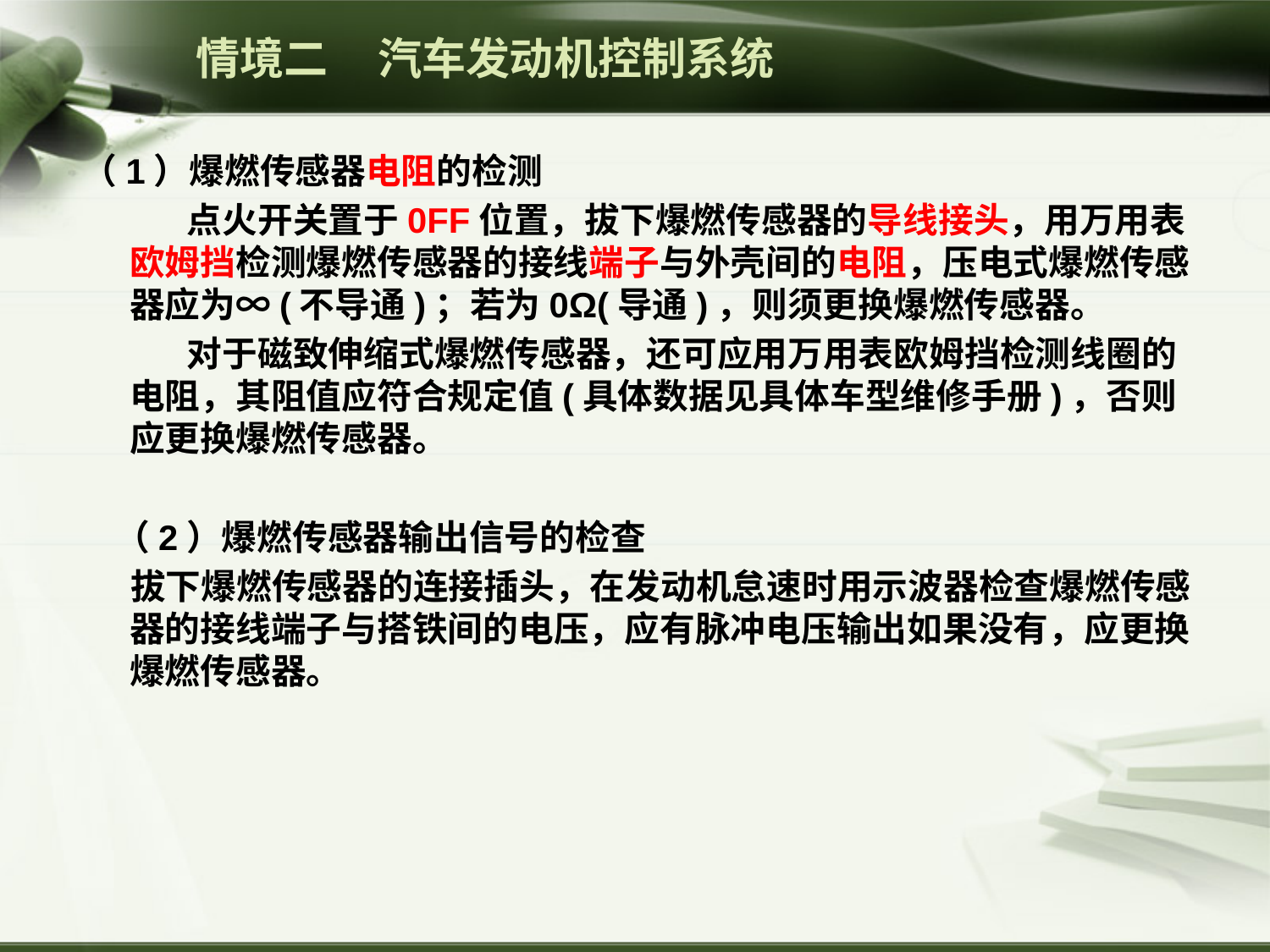

情境二     汽车发动机控制系统
（1）爆燃传感器电阻的检测
            点火开关置于0FF位置，拔下爆燃传感器的导线接头，用万用表欧姆挡检测爆燃传感器的接线端子与外壳间的电阻，压电式爆燃传感器应为∞(不导通)；若为0Ω(导通)，则须更换爆燃传感器。
            对于磁致伸缩式爆燃传感器，还可应用万用表欧姆挡检测线圈的电阻，其阻值应符合规定值(具体数据见具体车型维修手册)，否则应更换爆燃传感器。

   （2）爆燃传感器输出信号的检查
     拔下爆燃传感器的连接插头，在发动机怠速时用示波器检查爆燃传感器的接线端子与搭铁间的电压，应有脉冲电压输出如果没有，应更换爆燃传感器。